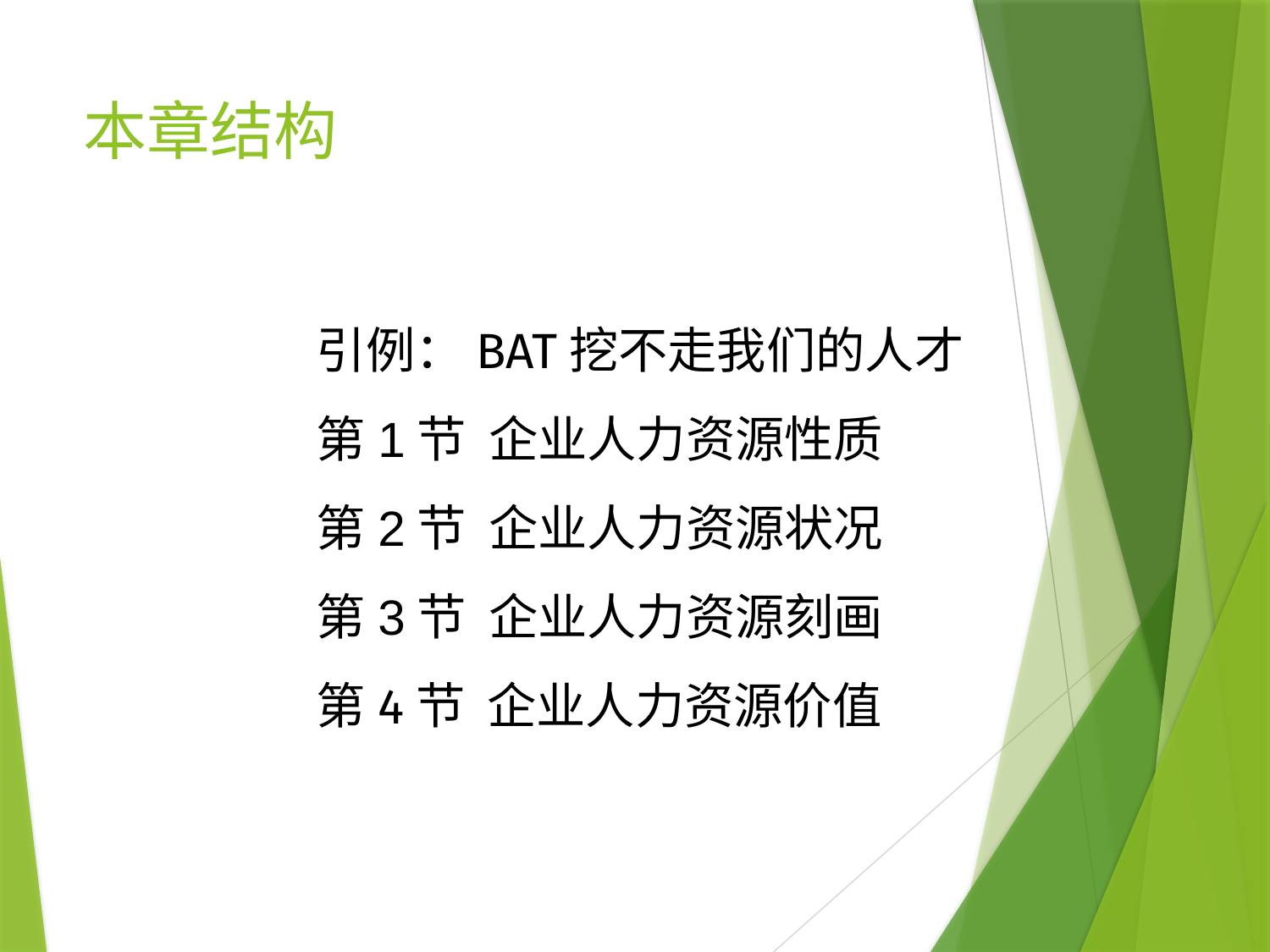

# 本章结构

引例：BAT挖不走我们的人才
第1节  企业人力资源性质
第2节  企业人力资源状况
第3节  企业人力资源刻画
第4节  企业人力资源价值